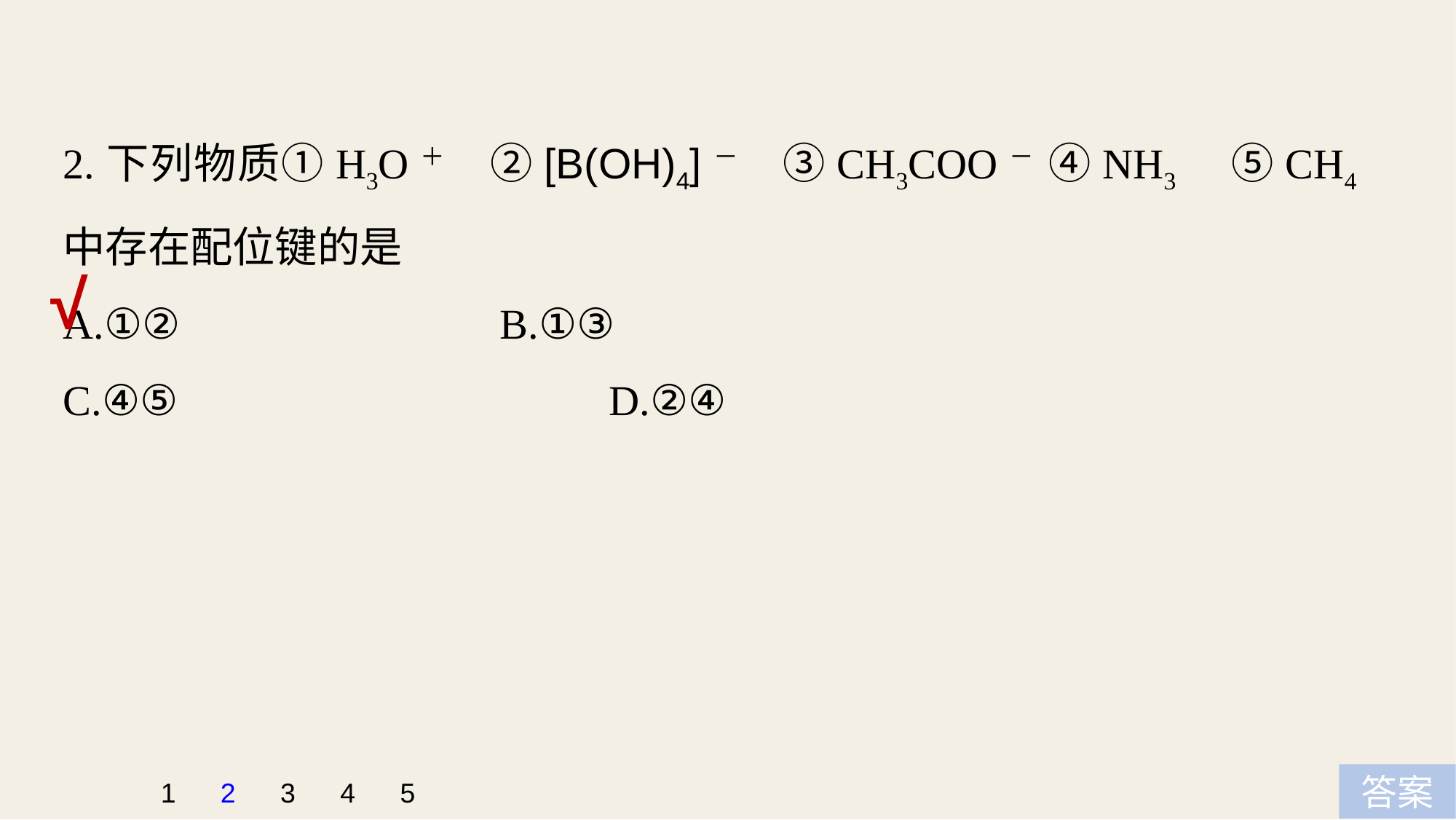

2.下列物质①H3O＋　②[B(OH)4]－　③CH3COO－  ④NH3　⑤CH4中存在配位键的是
A.①②  			B.①③
C.④⑤ 	 			D.②④
√
1
2
3
4
5
答案